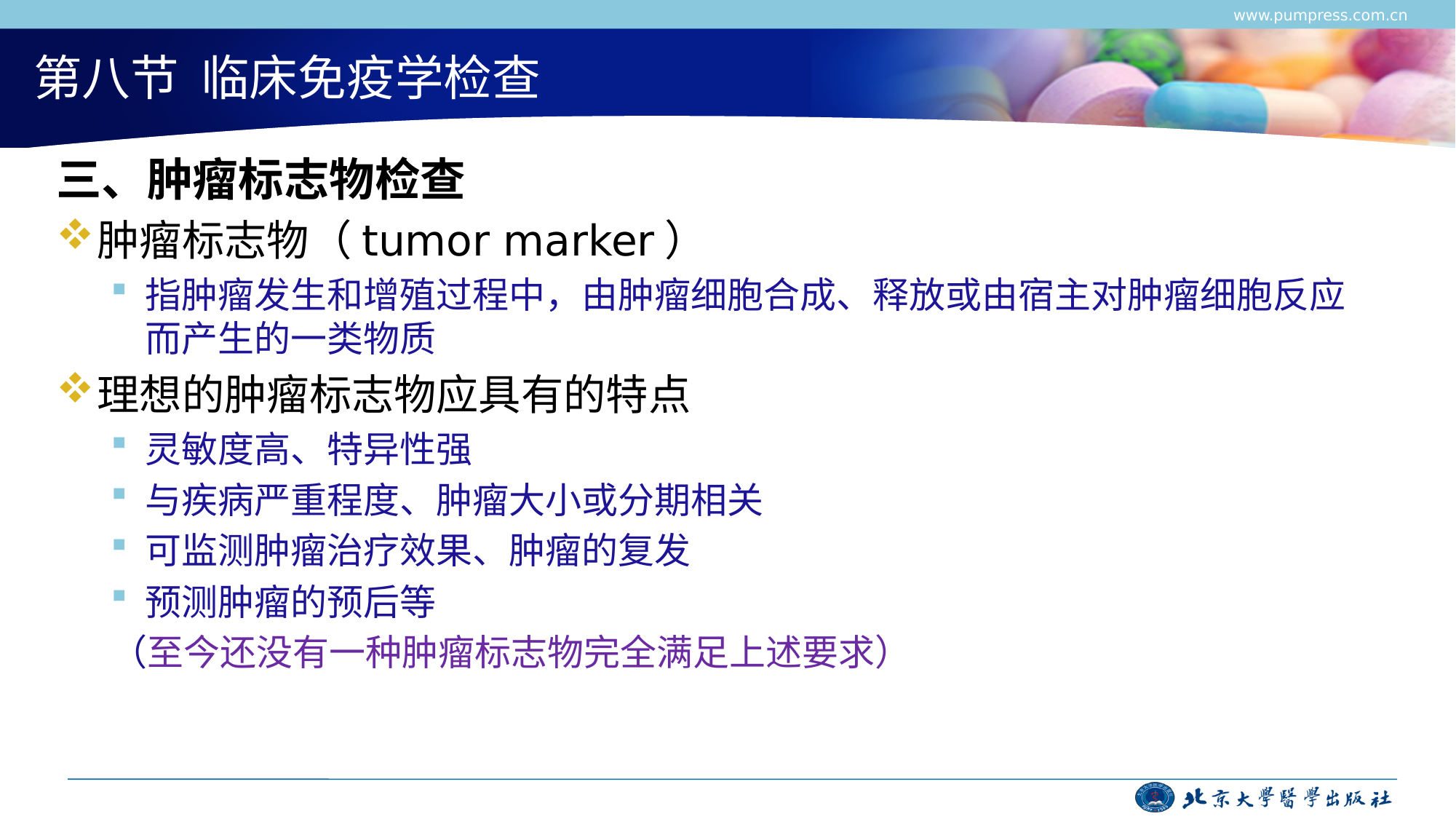

www.pumpress.com.cn
# 第八节  临床免疫学检查
三、肿瘤标志物检查
肿瘤标志物（tumor marker）
指肿瘤发生和增殖过程中，由肿瘤细胞合成、释放或由宿主对肿瘤细胞反应而产生的一类物质
理想的肿瘤标志物应具有的特点
灵敏度高、特异性强
与疾病严重程度、肿瘤大小或分期相关
可监测肿瘤治疗效果、肿瘤的复发
预测肿瘤的预后等
（至今还没有一种肿瘤标志物完全满足上述要求）